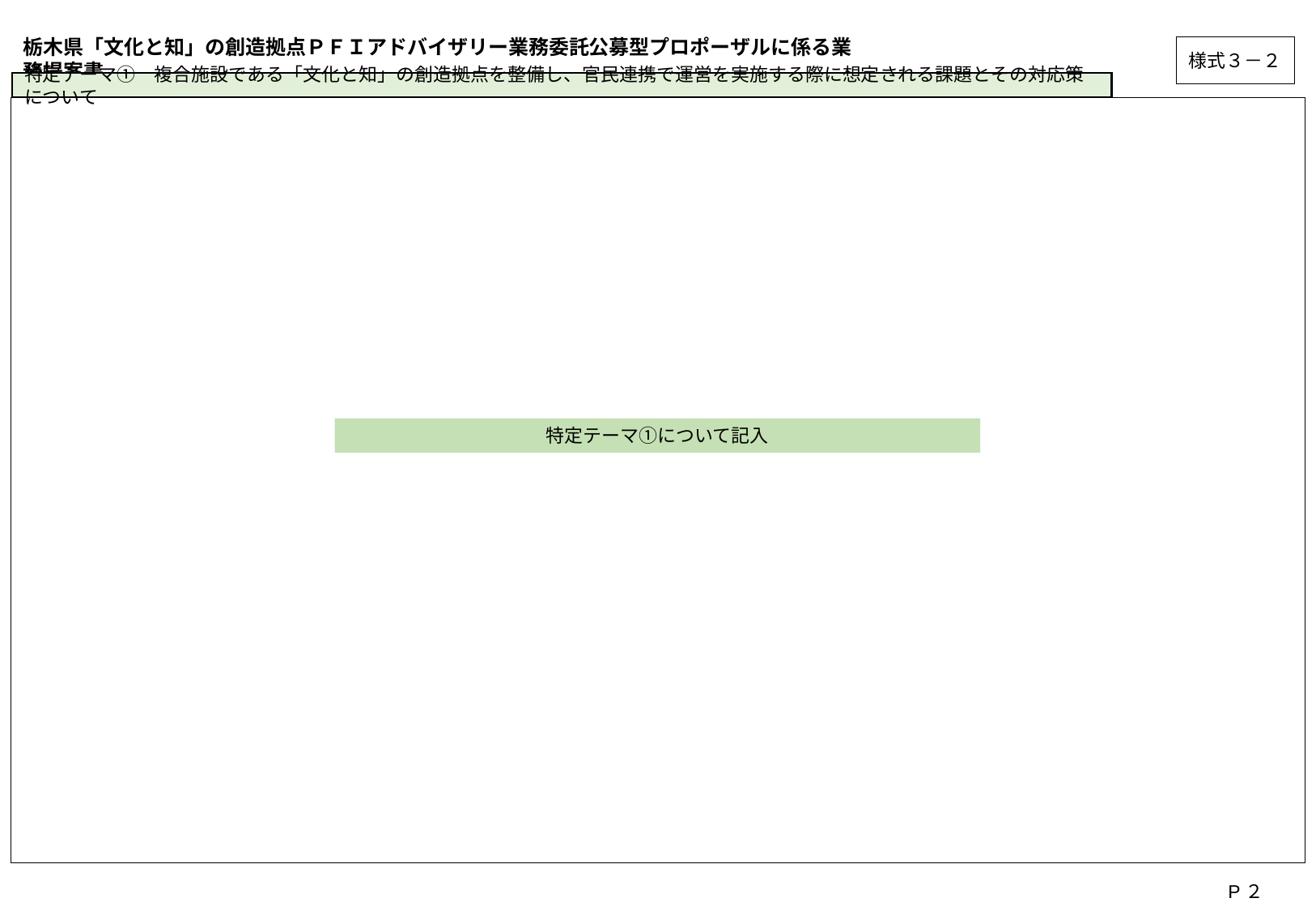

栃木県「文化と知」の創造拠点ＰＦＩアドバイザリー業務委託公募型プロポーザルに係る業務提案書
様式３－２
特定テーマ①　複合施設である「文化と知」の創造拠点を整備し、官民連携で運営を実施する際に想定される課題とその対応策について

特定テーマ①について記入
P２